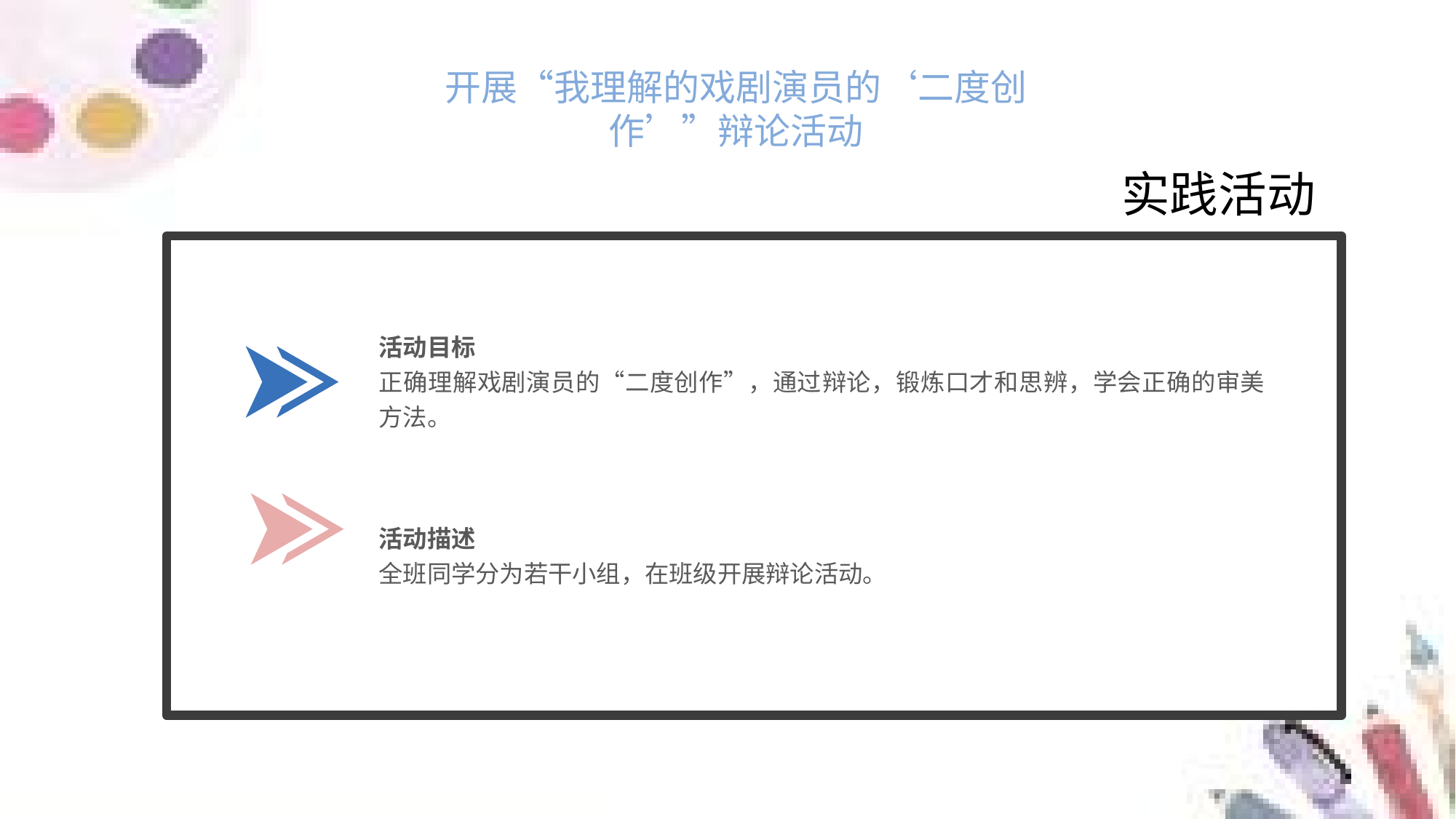

开展“我理解的戏剧演员的‘二度创作’”辩论活动
实践活动

活动目标
正确理解戏剧演员的“二度创作”，通过辩论，锻炼口才和思辨，学会正确的审美方法。

活动描述
全班同学分为若干小组，在班级开展辩论活动。